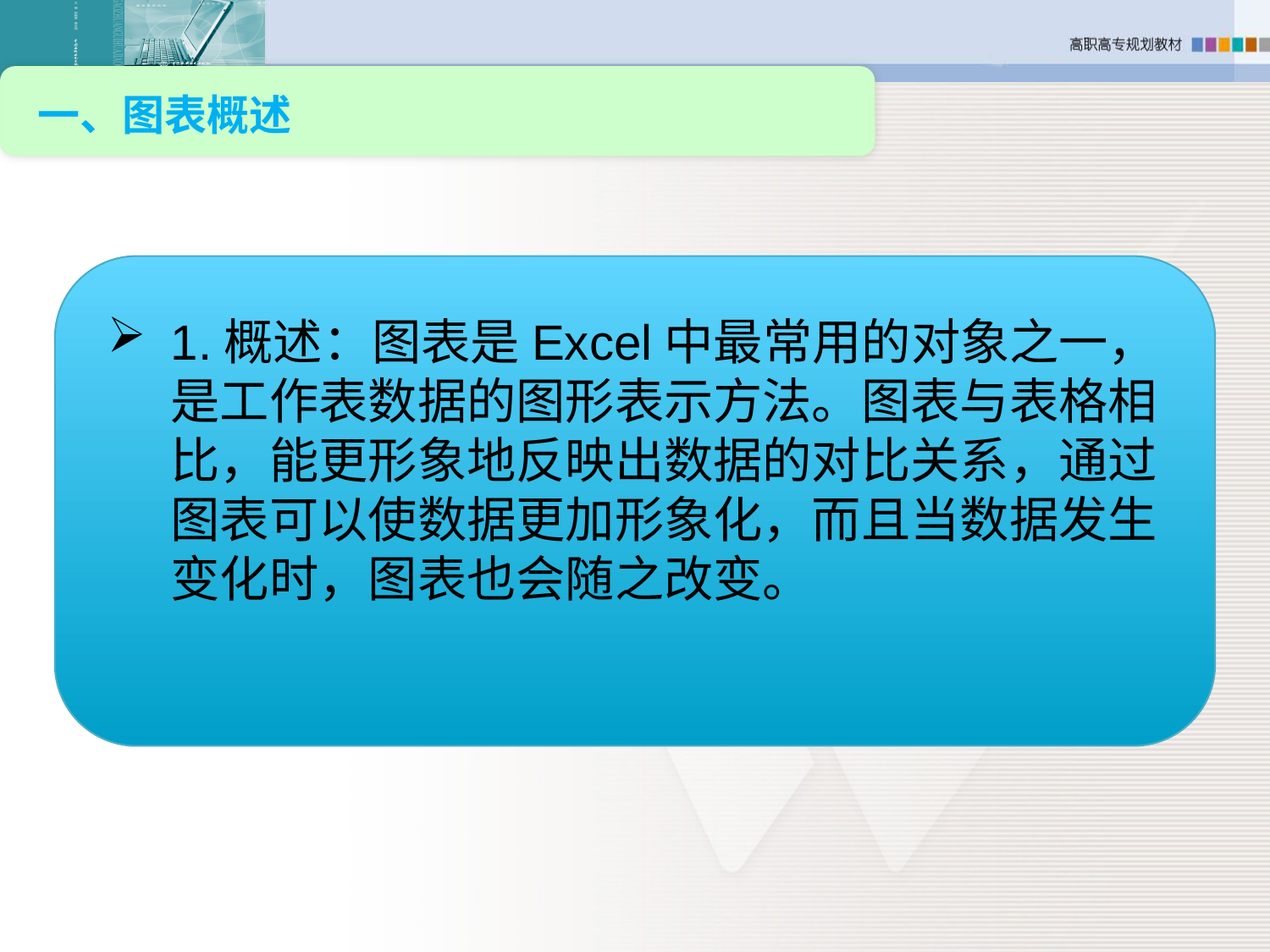

一、图表概述

1.概述：图表是Excel中最常用的对象之一，是工作表数据的图形表示方法。图表与表格相比，能更形象地反映出数据的对比关系，通过图表可以使数据更加形象化，而且当数据发生变化时，图表也会随之改变。